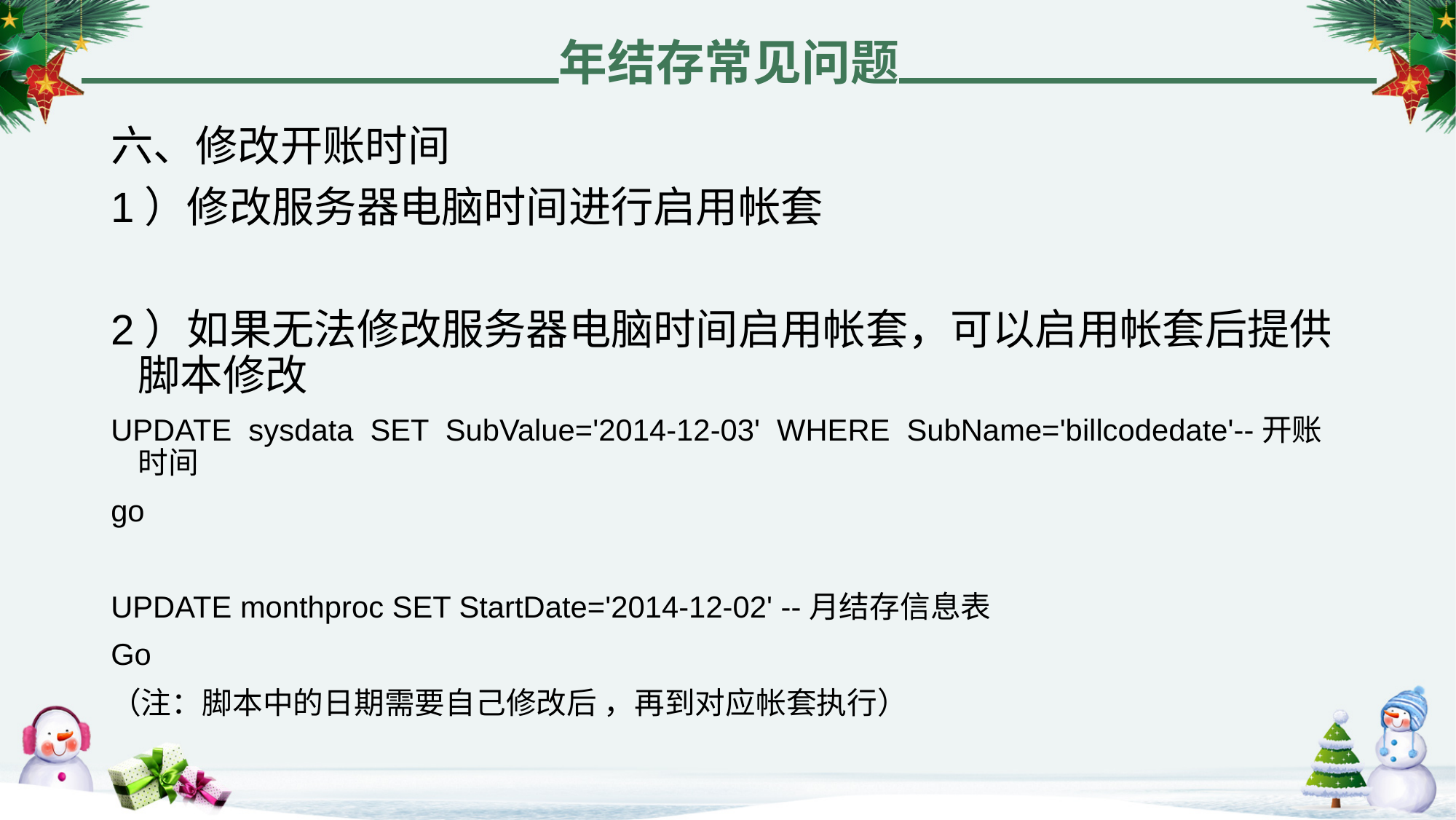

年结存常见问题

六、修改开账时间
1）修改服务器电脑时间进行启用帐套

2）如果无法修改服务器电脑时间启用帐套，可以启用帐套后提供脚本修改
UPDATE  sysdata  SET  SubValue='2014-12-03'  WHERE  SubName='billcodedate'--开账时间
go

UPDATE monthproc SET StartDate='2014-12-02' --月结存信息表
Go
（注：脚本中的日期需要自己修改后 ，再到对应帐套执行）